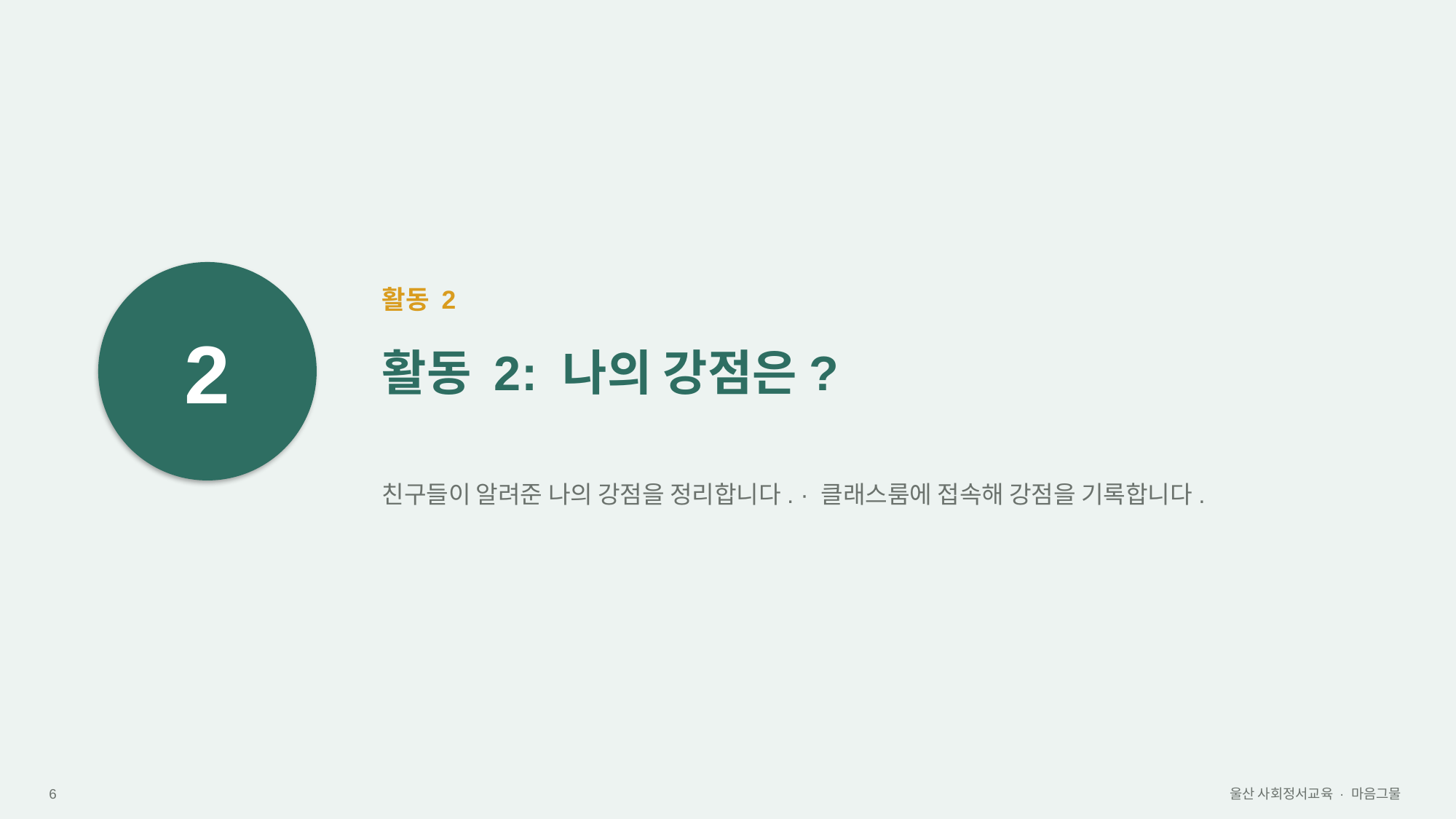

2
활동 2
활동 2: 나의 강점은?
친구들이 알려준 나의 강점을 정리합니다. · 클래스룸에 접속해 강점을 기록합니다.
6
울산 사회정서교육 · 마음그물